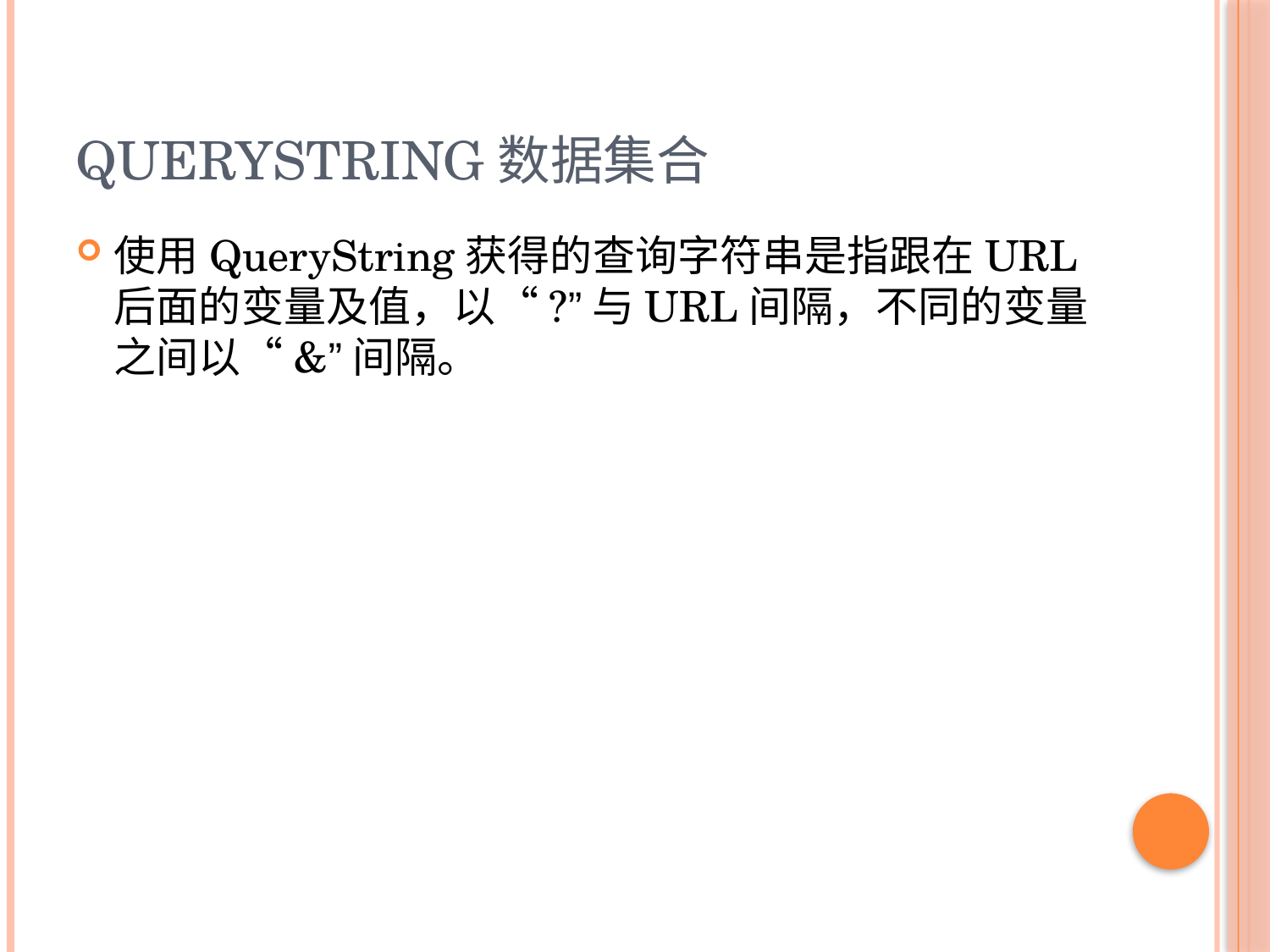

# QueryString数据集合
使用QueryString获得的查询字符串是指跟在URL后面的变量及值，以“?”与URL间隔，不同的变量之间以“&”间隔。
7